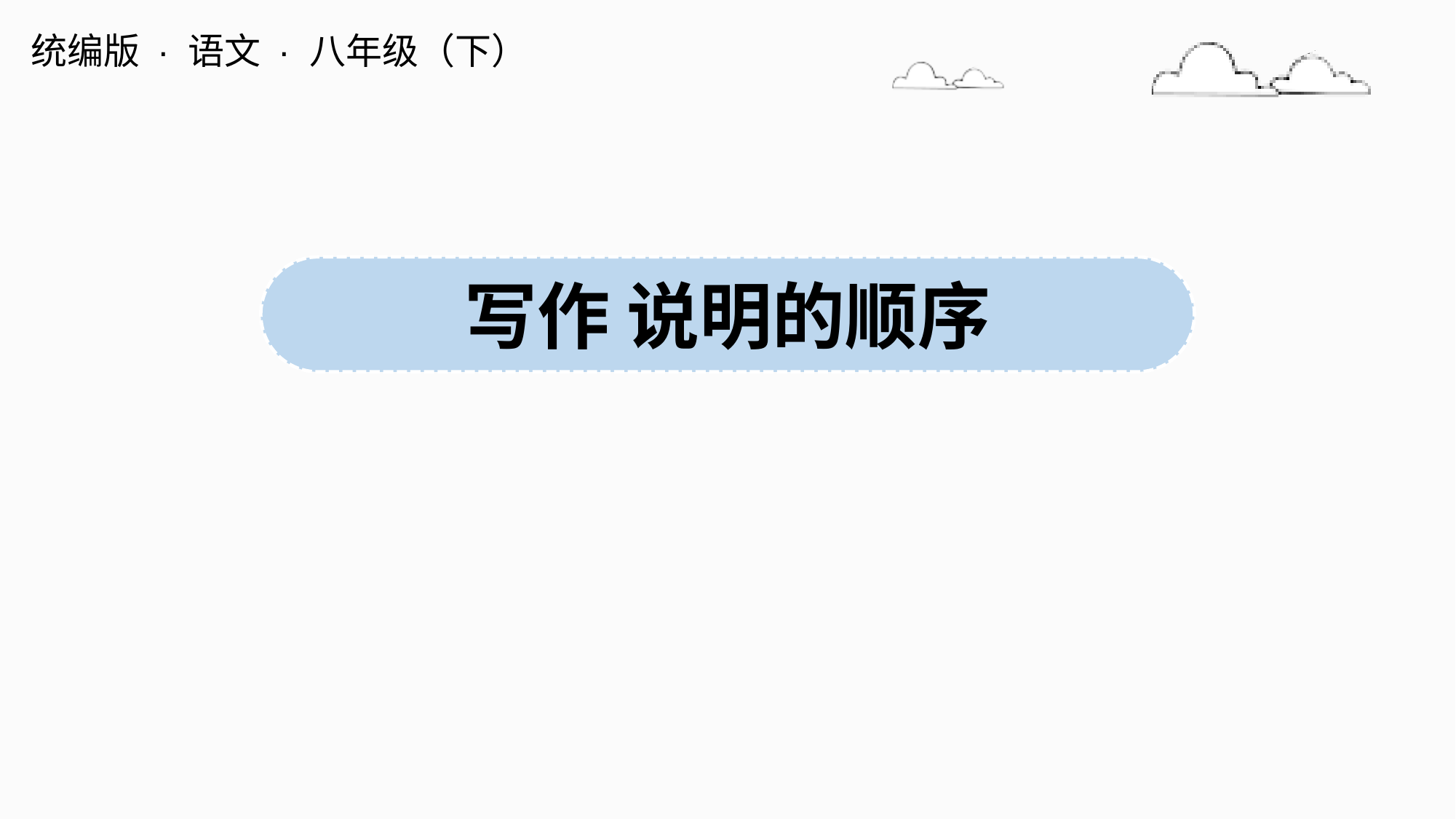

统编版 · 语文 · 八年级（下）
写作 说明的顺序